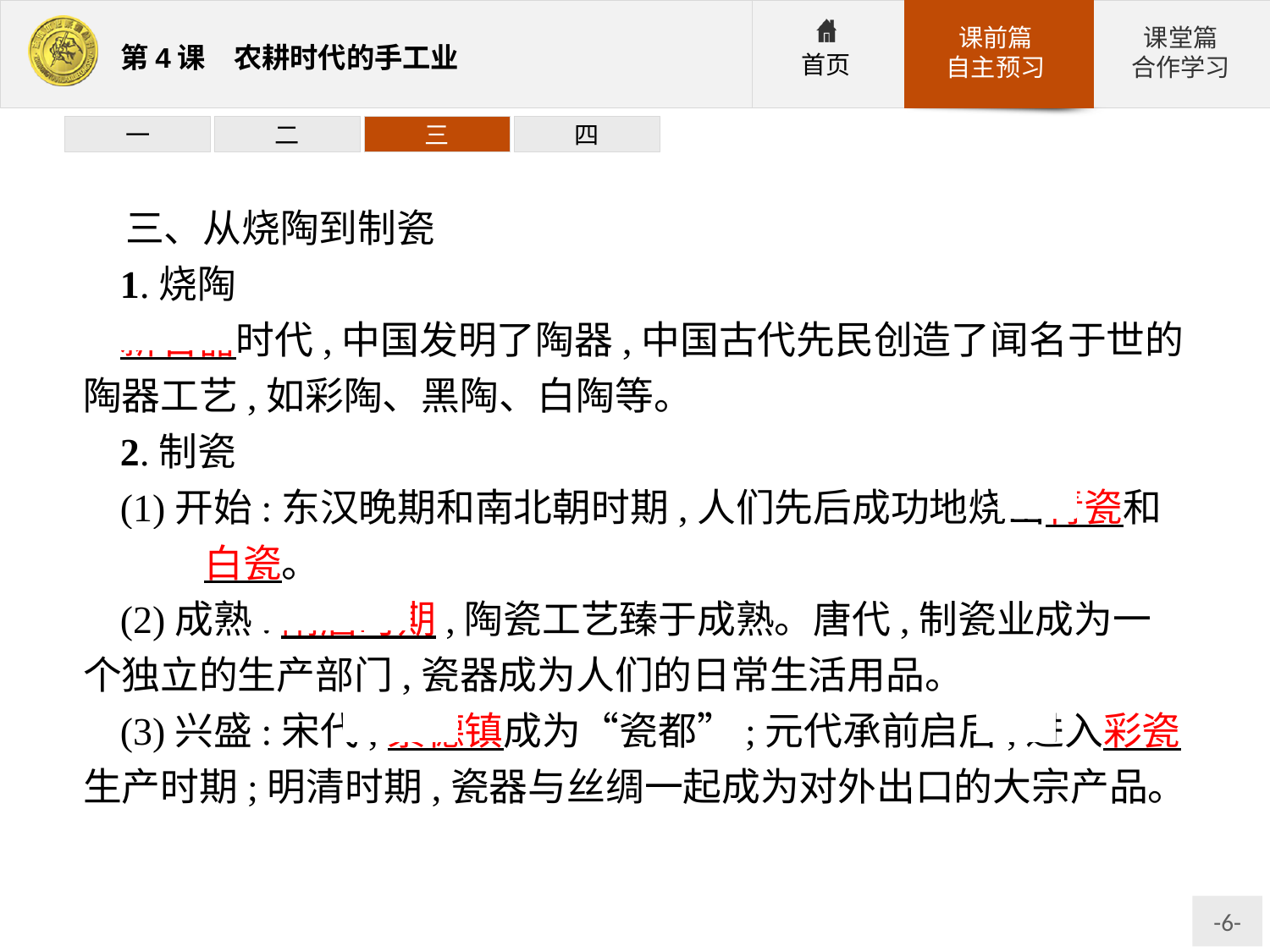

一
二
三
四
三、从烧陶到制瓷
1.烧陶
新石器时代,中国发明了陶器,中国古代先民创造了闻名于世的陶器工艺,如彩陶、黑陶、白陶等。
2.制瓷
(1)开始:东汉晚期和南北朝时期,人们先后成功地烧出青瓷和                 白瓷。
(2)成熟:隋唐时期,陶瓷工艺臻于成熟。唐代,制瓷业成为一个独立的生产部门,瓷器成为人们的日常生活用品。
(3)兴盛:宋代,景德镇成为“瓷都”;元代承前启后,进入彩瓷生产时期;明清时期,瓷器与丝绸一起成为对外出口的大宗产品。